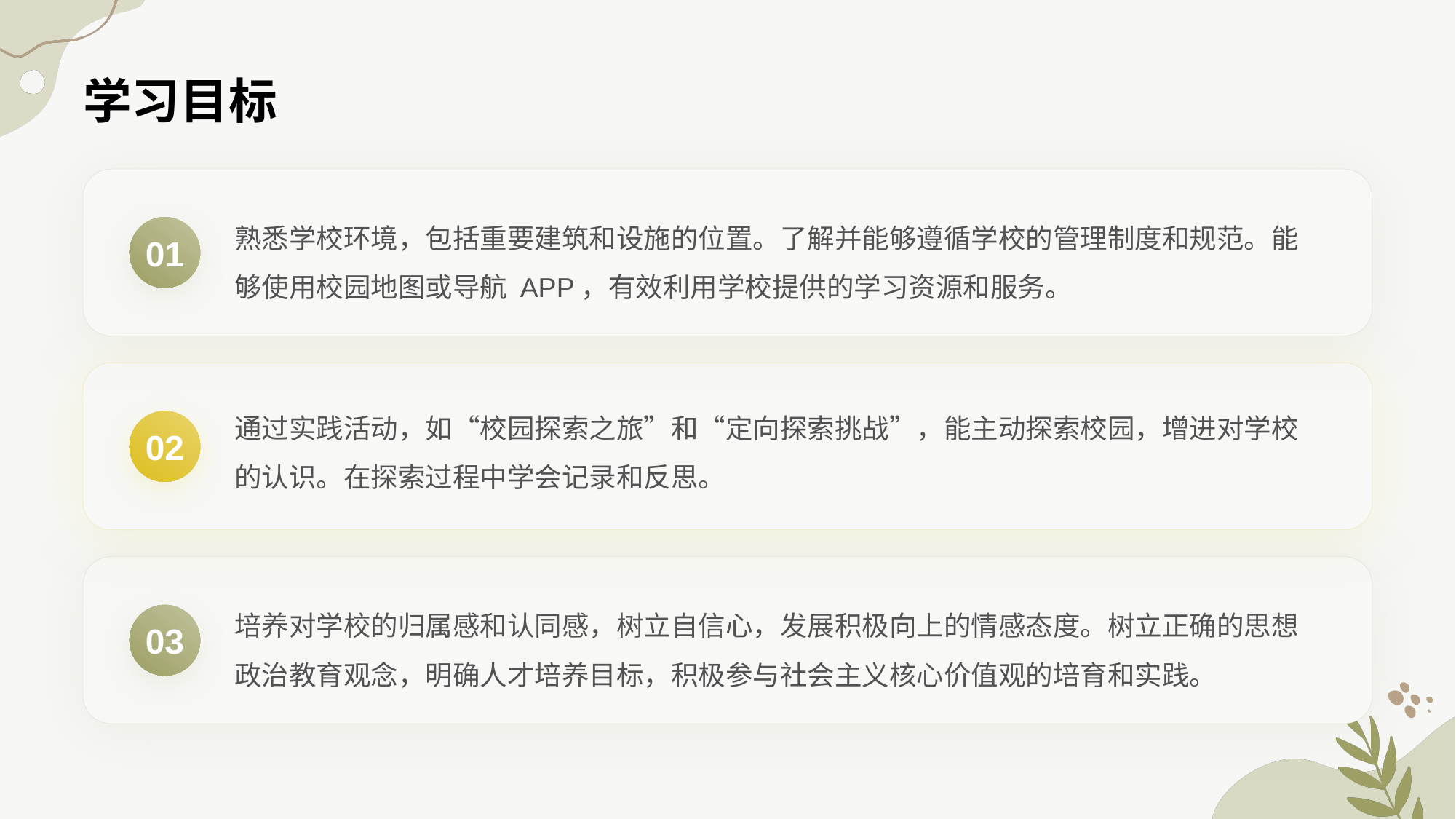

学习目标

熟悉学校环境，包括重要建筑和设施的位置。了解并能够遵循学校的管理制度和规范。能够使用校园地图或导航 APP，有效利用学校提供的学习资源和服务。
01
通过实践活动，如“校园探索之旅”和“定向探索挑战”，能主动探索校园，增进对学校的认识。在探索过程中学会记录和反思。

02
培养对学校的归属感和认同感，树立自信心，发展积极向上的情感态度。树立正确的思想政治教育观念，明确人才培养目标，积极参与社会主义核心价值观的培育和实践。

03